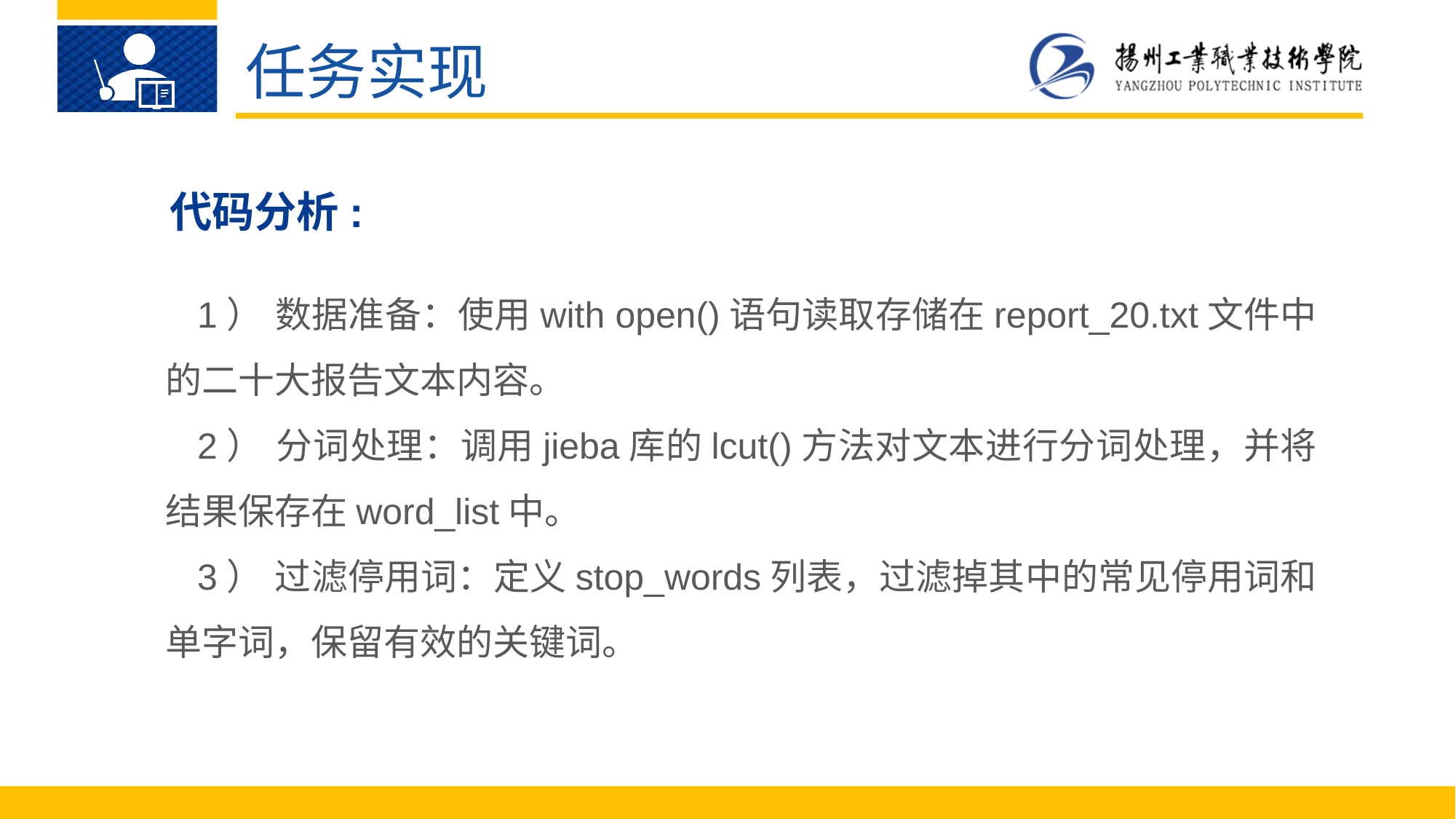

任务实现
代码分析:
1）	数据准备：使用with open()语句读取存储在report_20.txt文件中的二十大报告文本内容。
2）	分词处理：调用jieba库的lcut()方法对文本进行分词处理，并将结果保存在word_list中。
3）	过滤停用词：定义stop_words列表，过滤掉其中的常见停用词和单字词，保留有效的关键词。